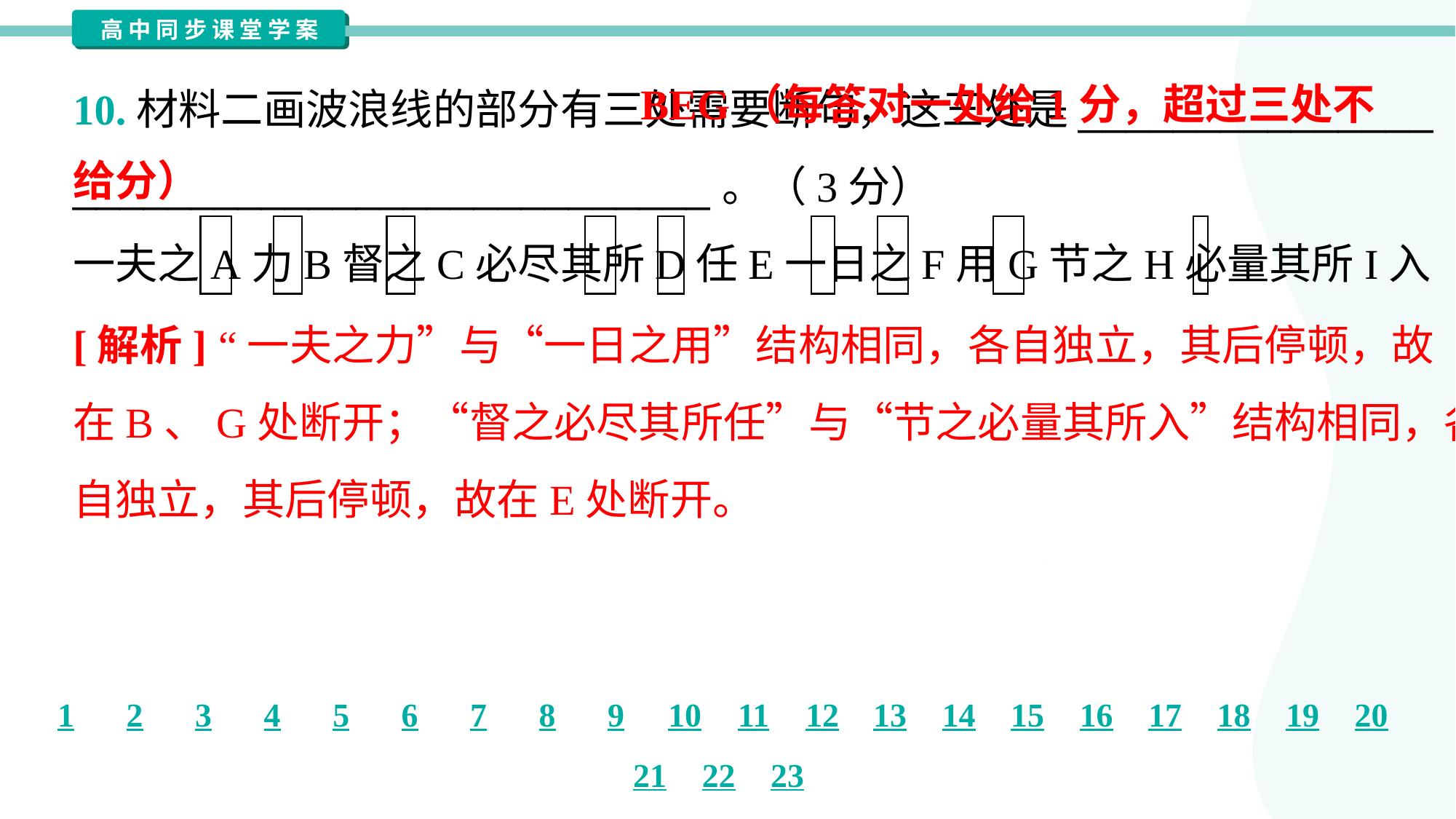

BEG（每答对一处给1分，超过三处不给分）
10.材料二画波浪线的部分有三处需要断句，这三处是_______________
___________________________。（3分）
一夫之A力B督之C必尽其所D任E一日之F用G节之H必量其所I入

[解析] “一夫之力”与“一日之用”结构相同，各自独立，其后停顿，故
在B、G处断开；“督之必尽其所任”与“节之必量其所入”结构相同，各
自独立，其后停顿，故在E处断开。